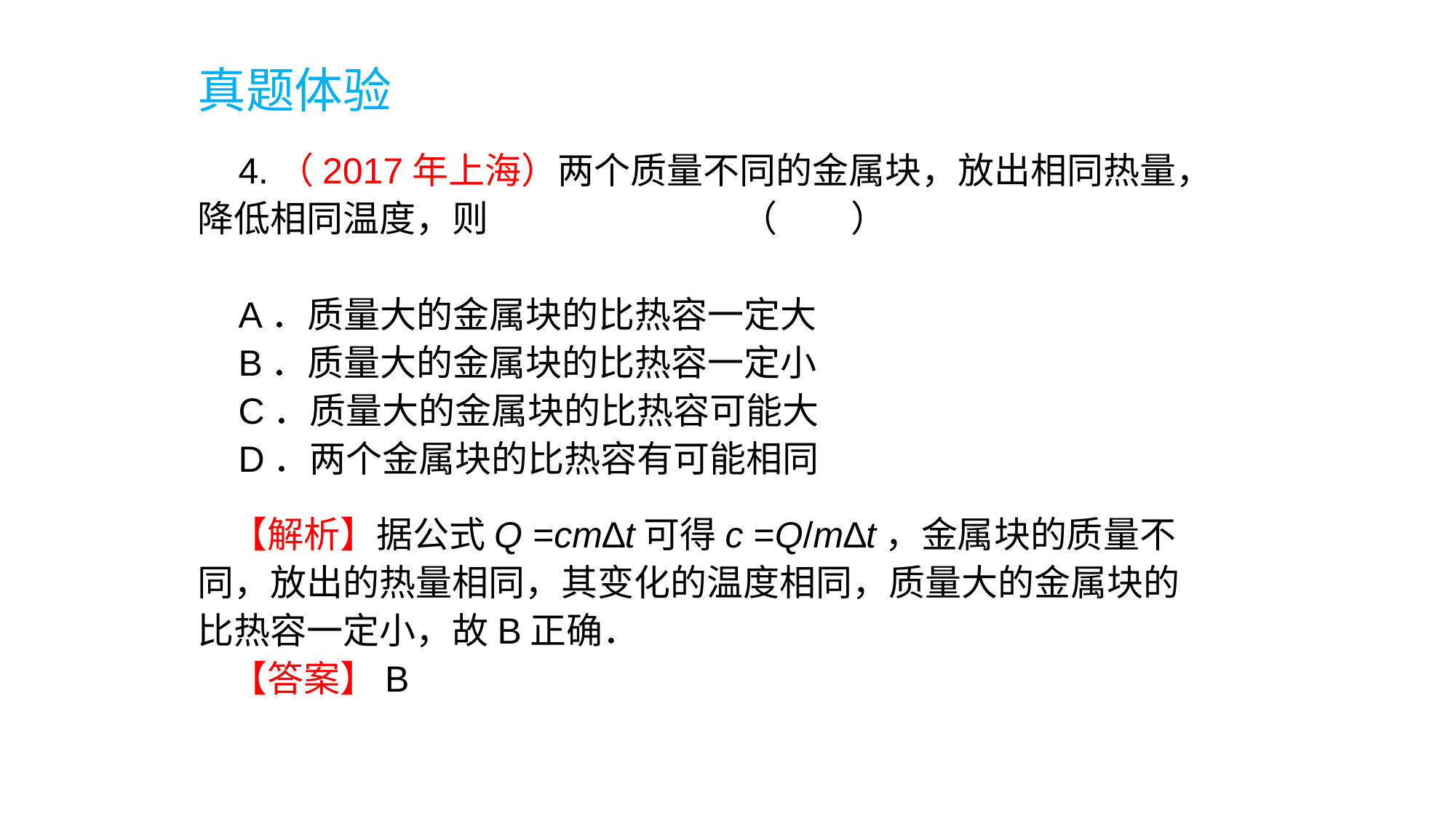

真题体验
    4.（2017年上海）两个质量不同的金属块，放出相同热量，降低相同温度，则                               （　　）

    A．质量大的金属块的比热容一定大
    B．质量大的金属块的比热容一定小
    C．质量大的金属块的比热容可能大
    D．两个金属块的比热容有可能相同
   【解析】据公式Q =cm∆t可得c =Q/m∆t，金属块的质量不同，放出的热量相同，其变化的温度相同，质量大的金属块的比热容一定小，故B正确．
   【答案】B